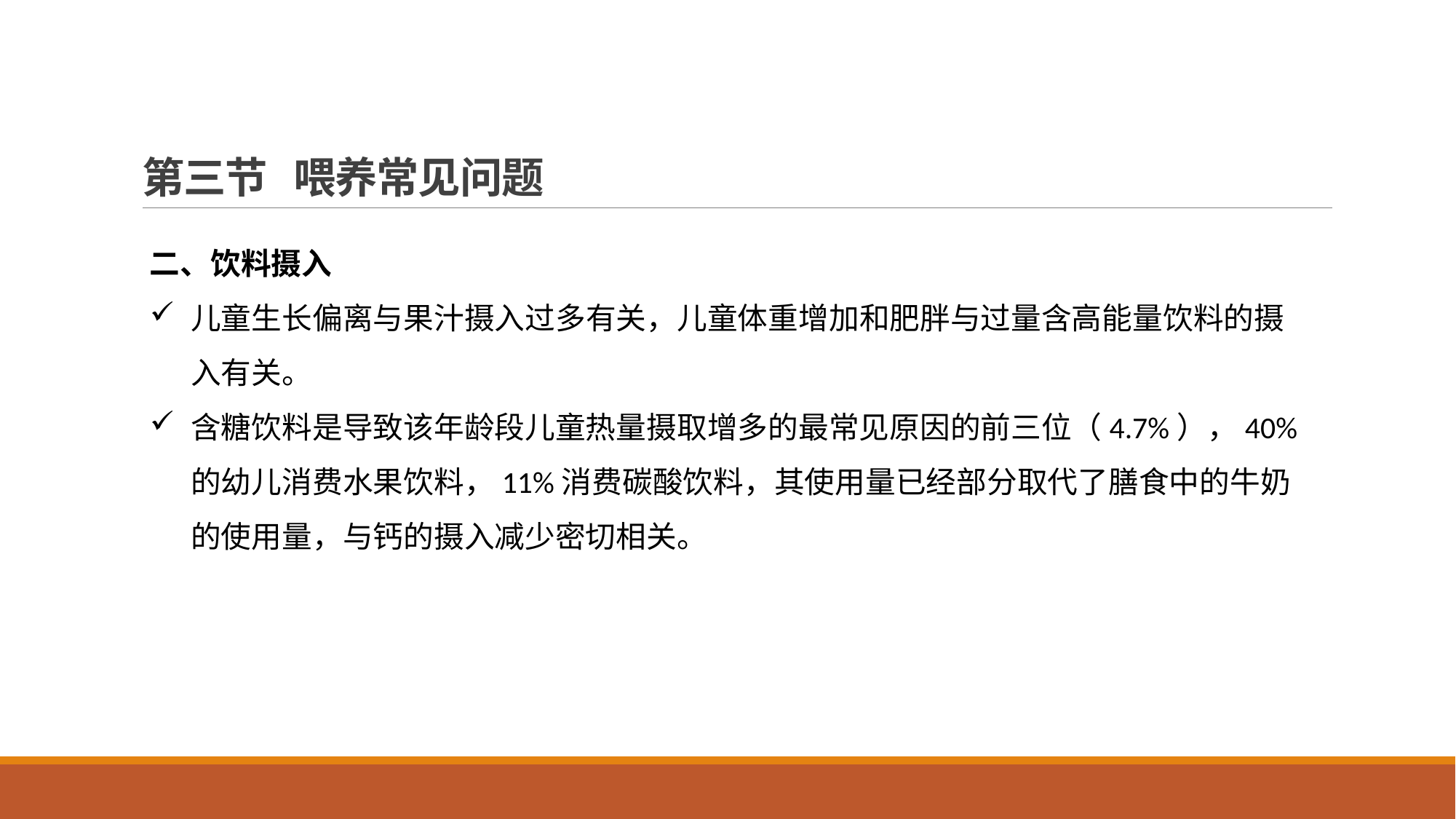

# 第三节   喂养常见问题
二、饮料摄入
儿童生长偏离与果汁摄入过多有关，儿童体重增加和肥胖与过量含高能量饮料的摄入有关。
含糖饮料是导致该年龄段儿童热量摄取增多的最常见原因的前三位（4.7%），40%的幼儿消费水果饮料，11%消费碳酸饮料，其使用量已经部分取代了膳食中的牛奶的使用量，与钙的摄入减少密切相关。